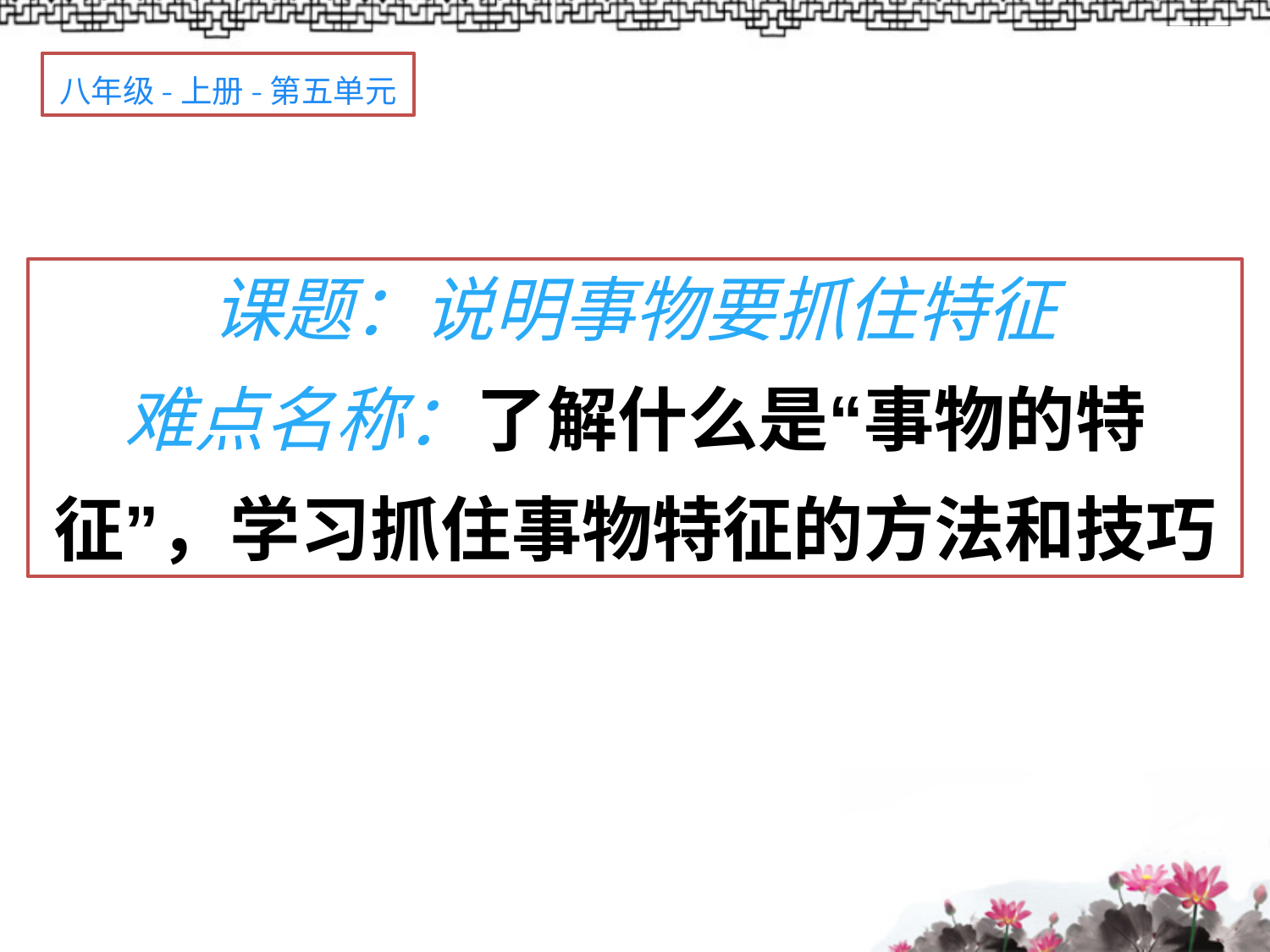

八年级-上册-第五单元
课题：说明事物要抓住特征
难点名称：了解什么是“事物的特征”，学习抓住事物特征的方法和技巧